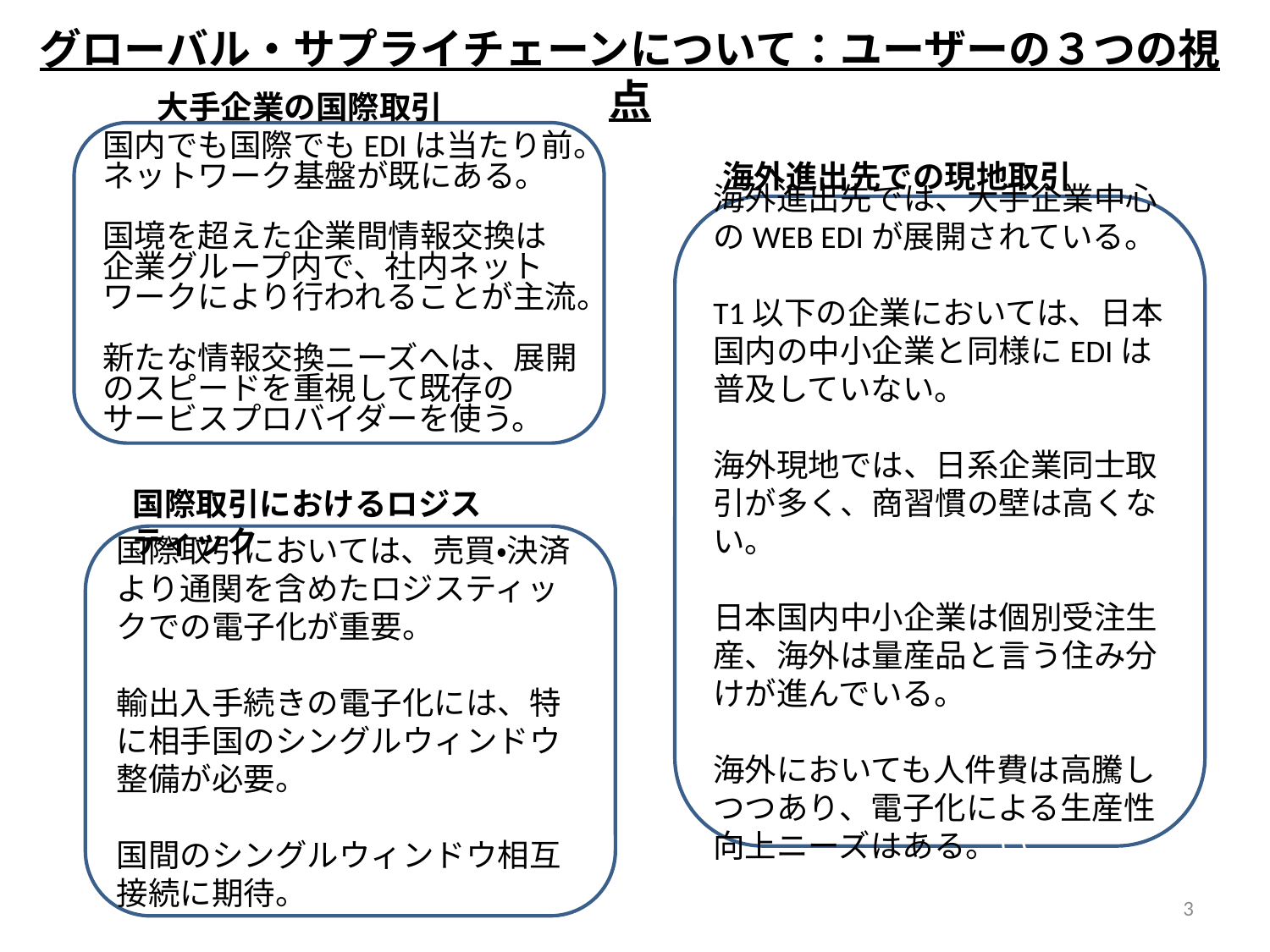

グローバル・サプライチェーンについて：ユーザーの３つの視点
大手企業の国際取引

国内でも国際でもEDIは当たり前。ネットワーク基盤が既にある。

国境を超えた企業間情報交換は企業グループ内で、社内ネットワークにより行われることが主流。

新たな情報交換ニーズへは、展開のスピードを重視して既存のサービスプロバイダーを使う。
海外進出先での現地取引
海外進出先では、大手企業中心のWEB EDIが展開されている。

T1以下の企業においては、日本国内の中小企業と同様にEDIは普及していない。

海外現地では、日系企業同士取引が多く、商習慣の壁は高くない。

日本国内中小企業は個別受注生産、海外は量産品と言う住み分けが進んでいる。

海外においても人件費は高騰しつつあり、電子化による生産性向上ニーズはある。い
国際取引におけるロジスティック
国際取引においては、売買・決済より通関を含めたロジスティックでの電子化が重要。

輸出入手続きの電子化には、特に相手国のシングルウィンドウ整備が必要。

国間のシングルウィンドウ相互接続に期待。
3